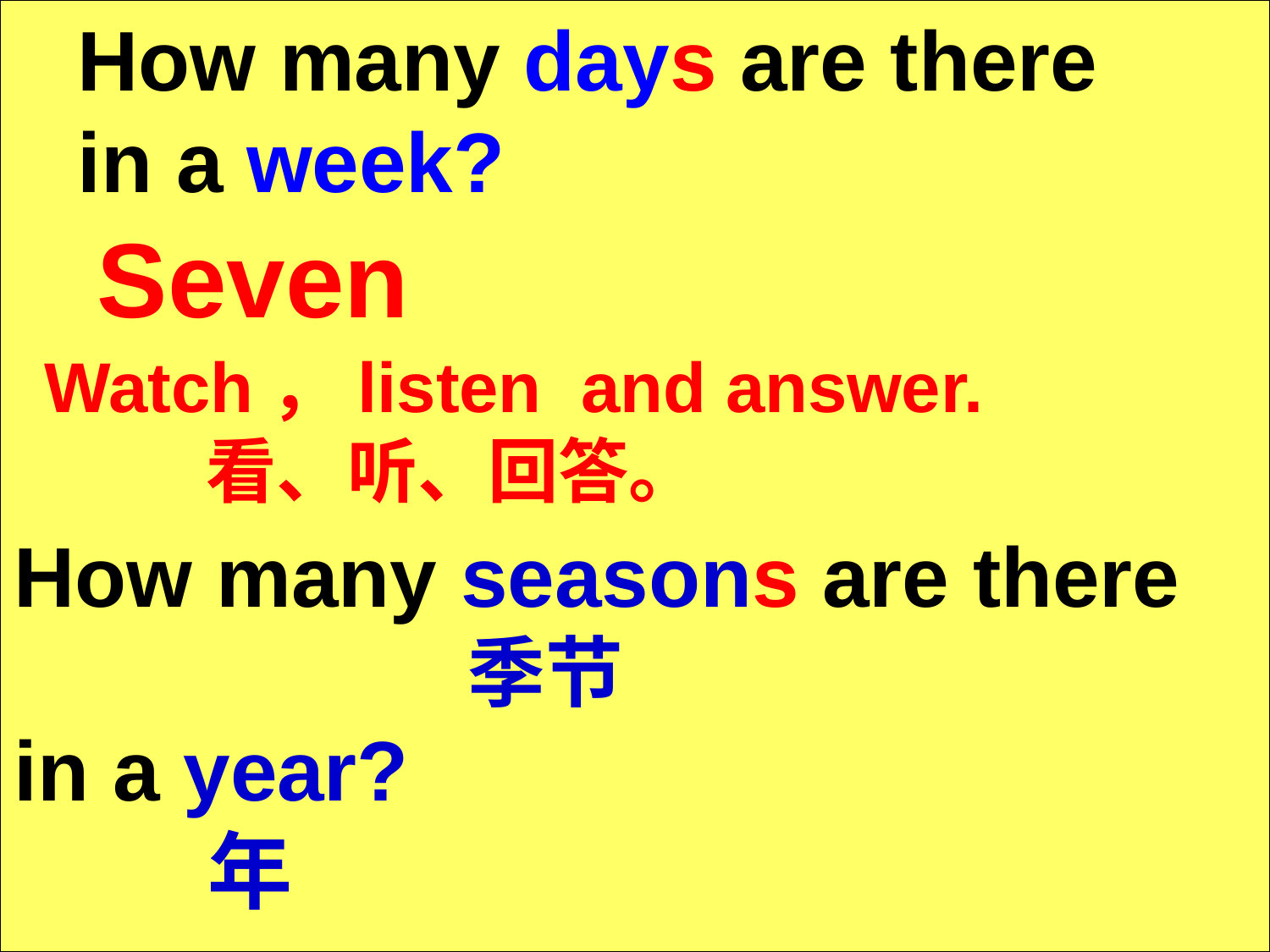

How many days are there
in a week?

Seven
Watch，listen  and answer.
         看、听、回答。

How many seasons are there
                                                              季节
in a year?
         年